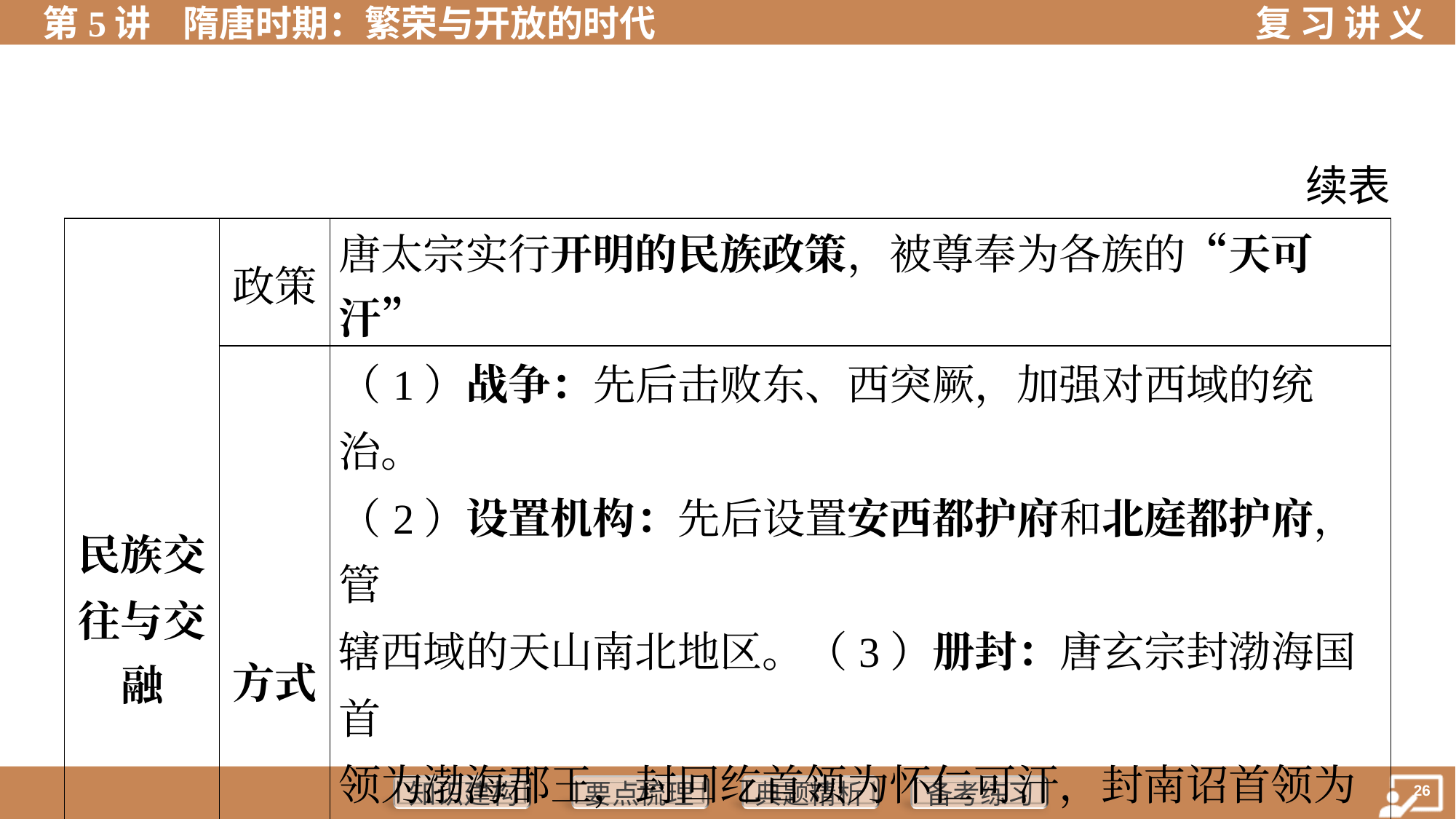

续表
| 民族交 往与交 融 | 政策 | 唐太宗实行开明的民族政策，被尊奉为各族的“天可汗” |  |
| --- | --- | --- | --- |
|  | 方式 | （1）战争：先后击败东、西突厥，加强对西域的统治。 （2）设置机构：先后设置安西都护府和北庭都护府，管 辖西域的天山南北地区。（3）册封：唐玄宗封渤海国首 领为渤海郡王，封回纥首领为怀仁可汗，封南诏首领为 云南王。（4）通婚（和亲）：唐太宗把文成公主嫁给松 赞干布，唐中宗把金城公主嫁给赤德祖赞 |  |